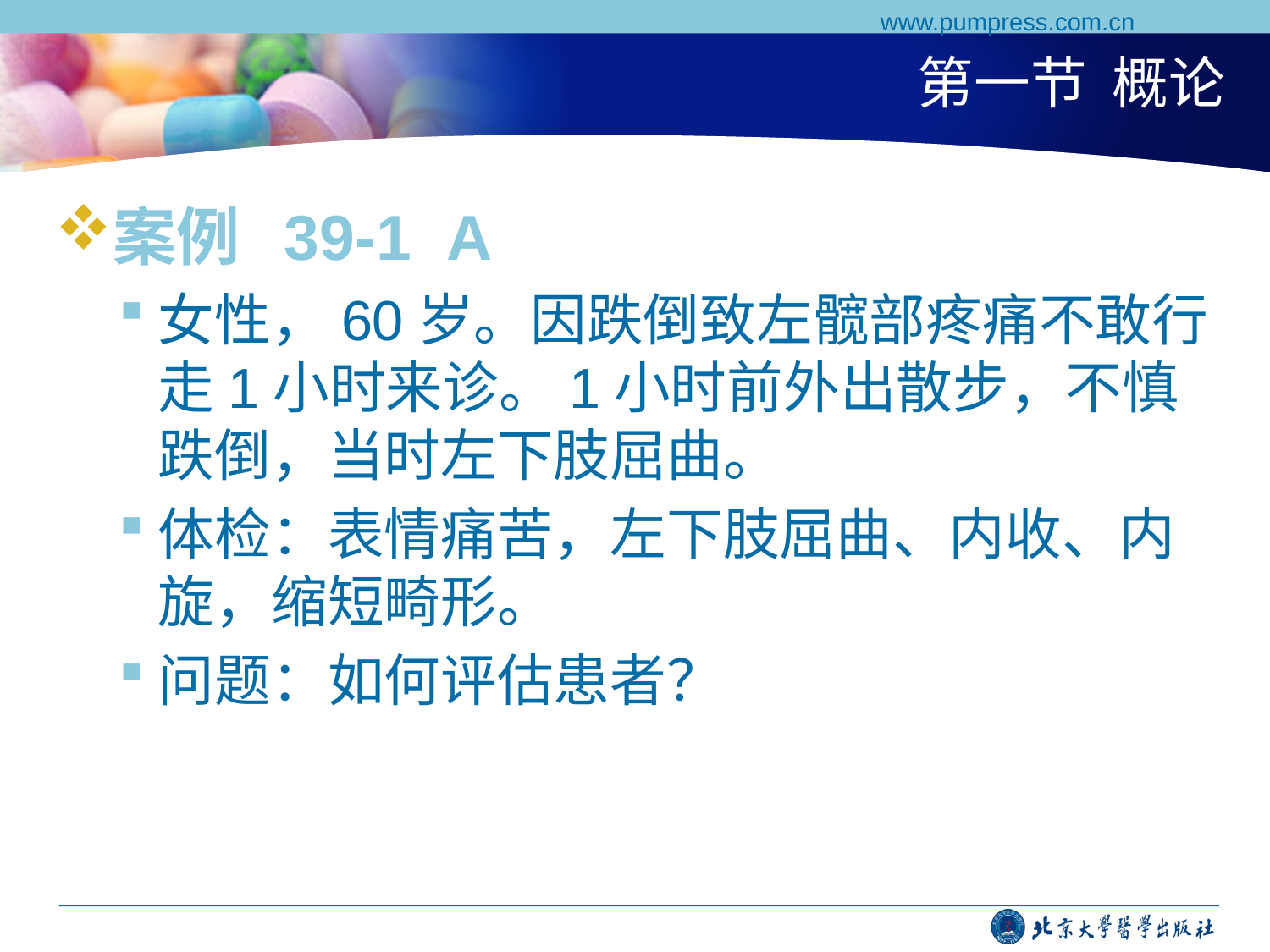

www.pumpress.com.cn
# 第一节  概论
案例  39-1  A
女性，60岁。因跌倒致左髋部疼痛不敢行走1小时来诊。1小时前外出散步，不慎跌倒，当时左下肢屈曲。
体检：表情痛苦，左下肢屈曲、内收、内旋，缩短畸形。
问题：如何评估患者？